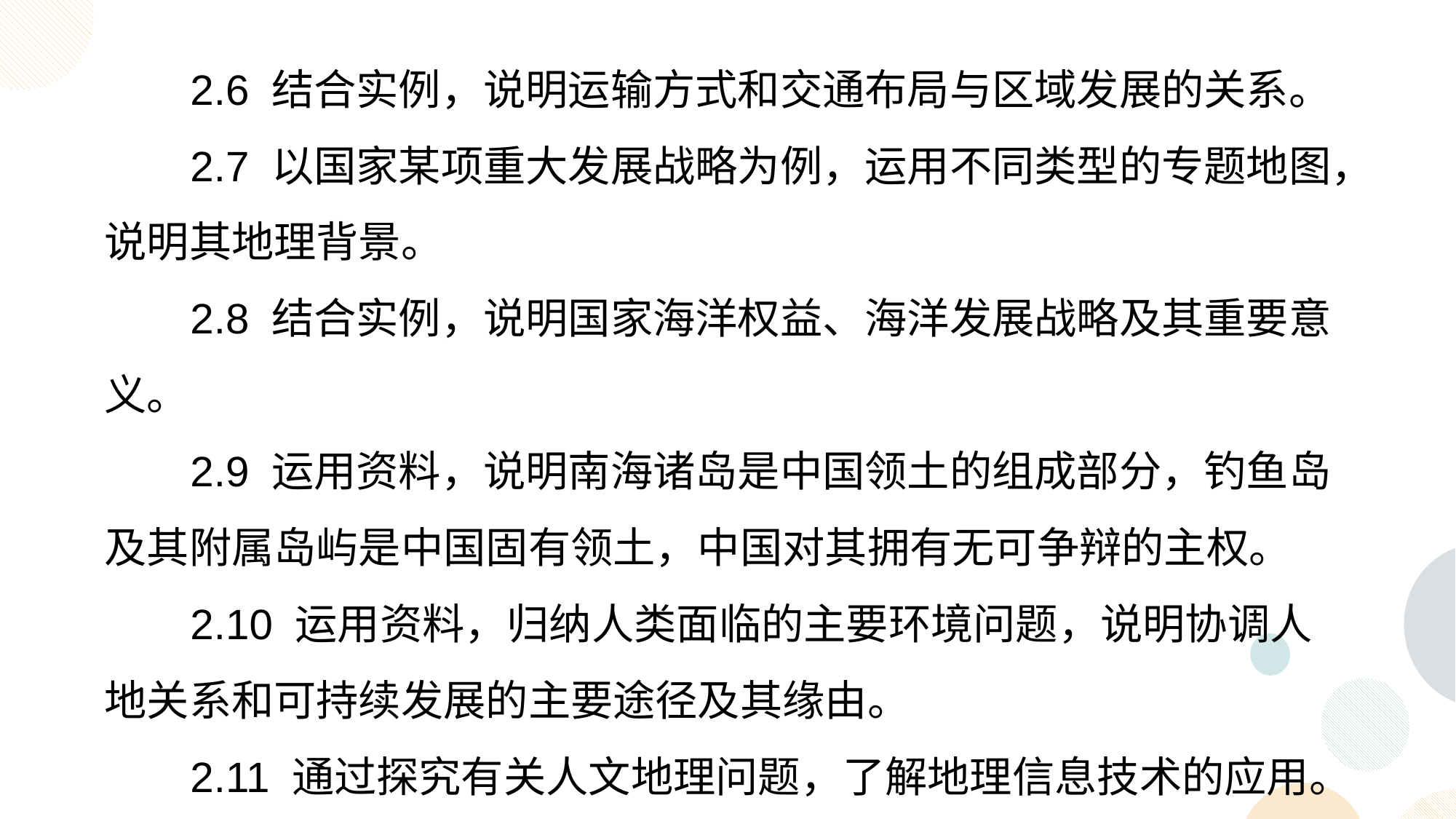

2.6 结合实例，说明运输方式和交通布局与区域发展的关系。
2.7 以国家某项重大发展战略为例，运用不同类型的专题地图，说明其地理背景。
2.8 结合实例，说明国家海洋权益、海洋发展战略及其重要意义。
2.9 运用资料，说明南海诸岛是中国领土的组成部分，钓鱼岛及其附属岛屿是中国固有领土，中国对其拥有无可争辩的主权。
2.10 运用资料，归纳人类面临的主要环境问题，说明协调人地关系和可持续发展的主要途径及其缘由。
2.11 通过探究有关人文地理问题，了解地理信息技术的应用。